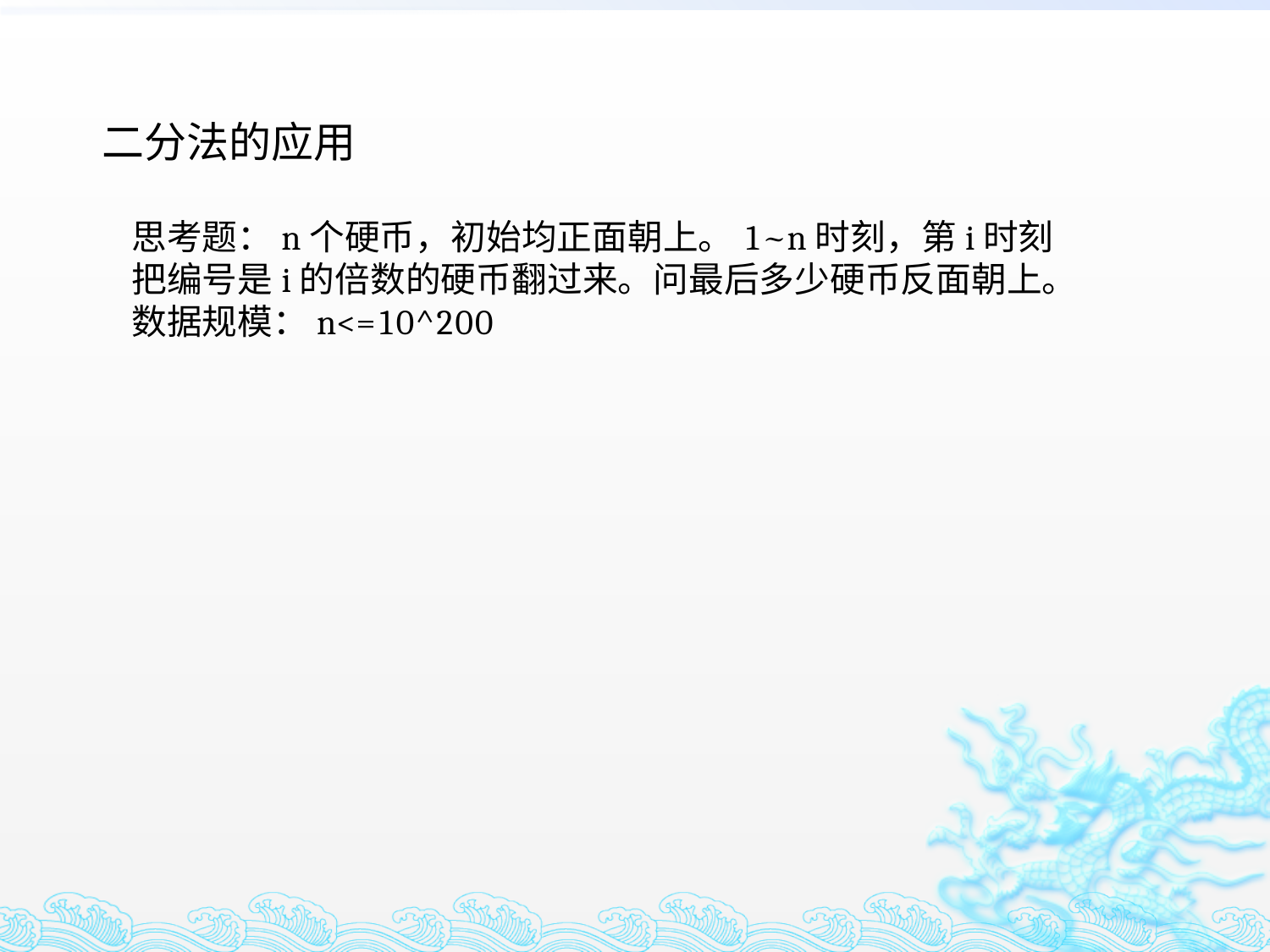

二分法的应用
思考题：n个硬币，初始均正面朝上。1~n时刻，第i时刻把编号是i的倍数的硬币翻过来。问最后多少硬币反面朝上。
数据规模：n<=10^200